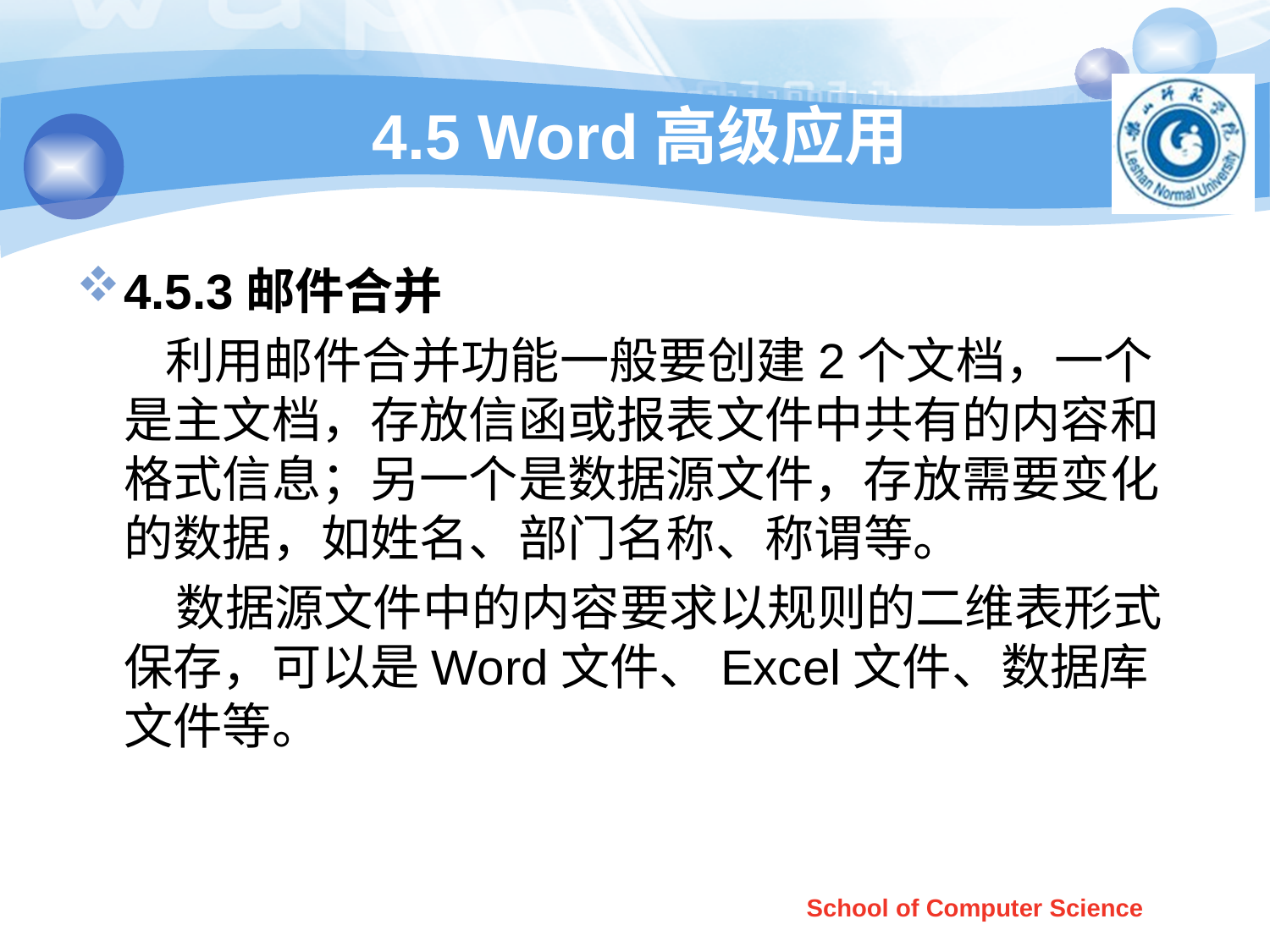

# 4.5 Word高级应用
4.5.3邮件合并
       利用邮件合并功能一般要创建2个文档，一个是主文档，存放信函或报表文件中共有的内容和格式信息；另一个是数据源文件，存放需要变化的数据，如姓名、部门名称、称谓等。
        数据源文件中的内容要求以规则的二维表形式保存，可以是Word文件、Excel文件、数据库文件等。
School of Computer Science